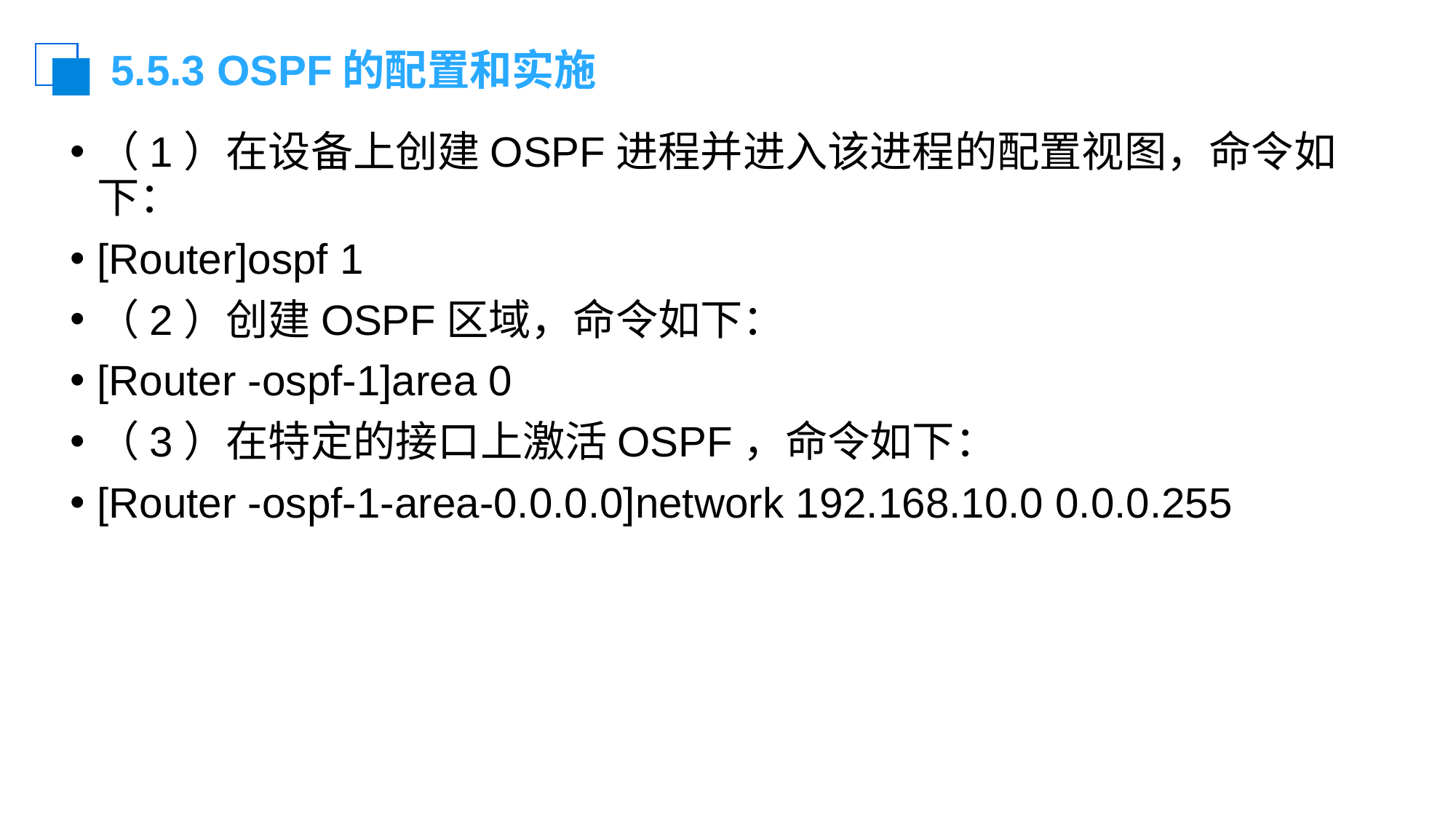

# 5.5.3 OSPF的配置和实施
（1）在设备上创建OSPF进程并进入该进程的配置视图，命令如下：
[Router]ospf 1
（2）创建OSPF区域，命令如下：
[Router -ospf-1]area 0
（3）在特定的接口上激活OSPF，命令如下：
[Router -ospf-1-area-0.0.0.0]network 192.168.10.0 0.0.0.255